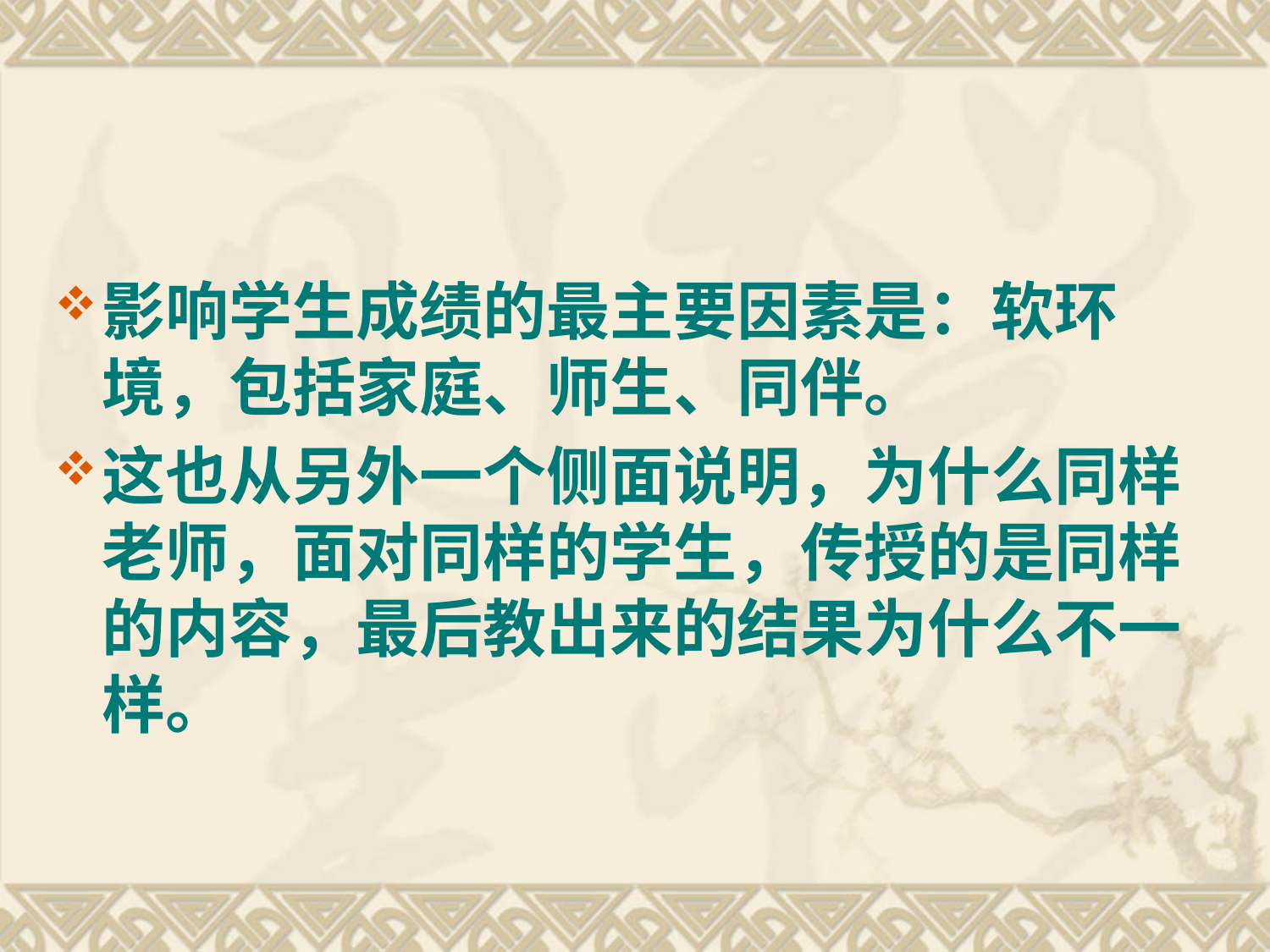

#
影响学生成绩的最主要因素是：软环境，包括家庭、师生、同伴。
这也从另外一个侧面说明，为什么同样老师，面对同样的学生，传授的是同样的内容，最后教出来的结果为什么不一样。